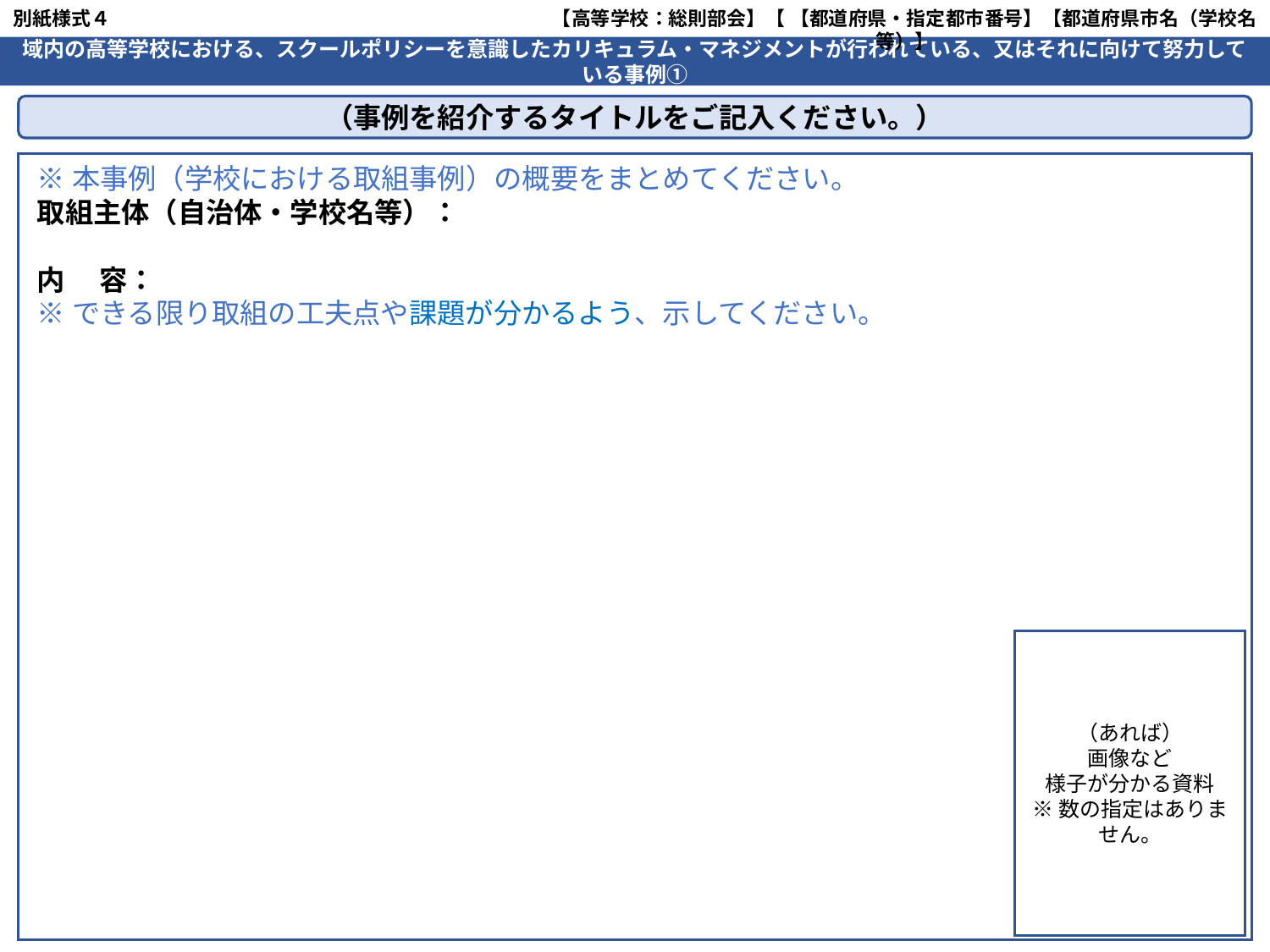

別紙様式４
【高等学校：総則部会】【 【都道府県・指定都市番号】【都道府県市名（学校名等）】
【】については、関係する都道府県市（学校）に応じ修正してください。
域内の高等学校における、スクールポリシーを意識したカリキュラム・マネジメントが行われている、又はそれに向けて努力している事例①
・記載内容に応じて、枠の大きさなど、様式は適宜変更していただいてかまいません。
・事例が複数ある場合は、スライドを複製してご活用ください。
（事例を紹介するタイトルをご記入ください。）

※本事例（学校における取組事例）の概要をまとめてください。
取組主体（自治体・学校名等）：

内　 容：
※できる限り取組の工夫点や課題が分かるよう、示してください。

（あれば）
画像など
様子が分かる資料
※数の指定はありません。